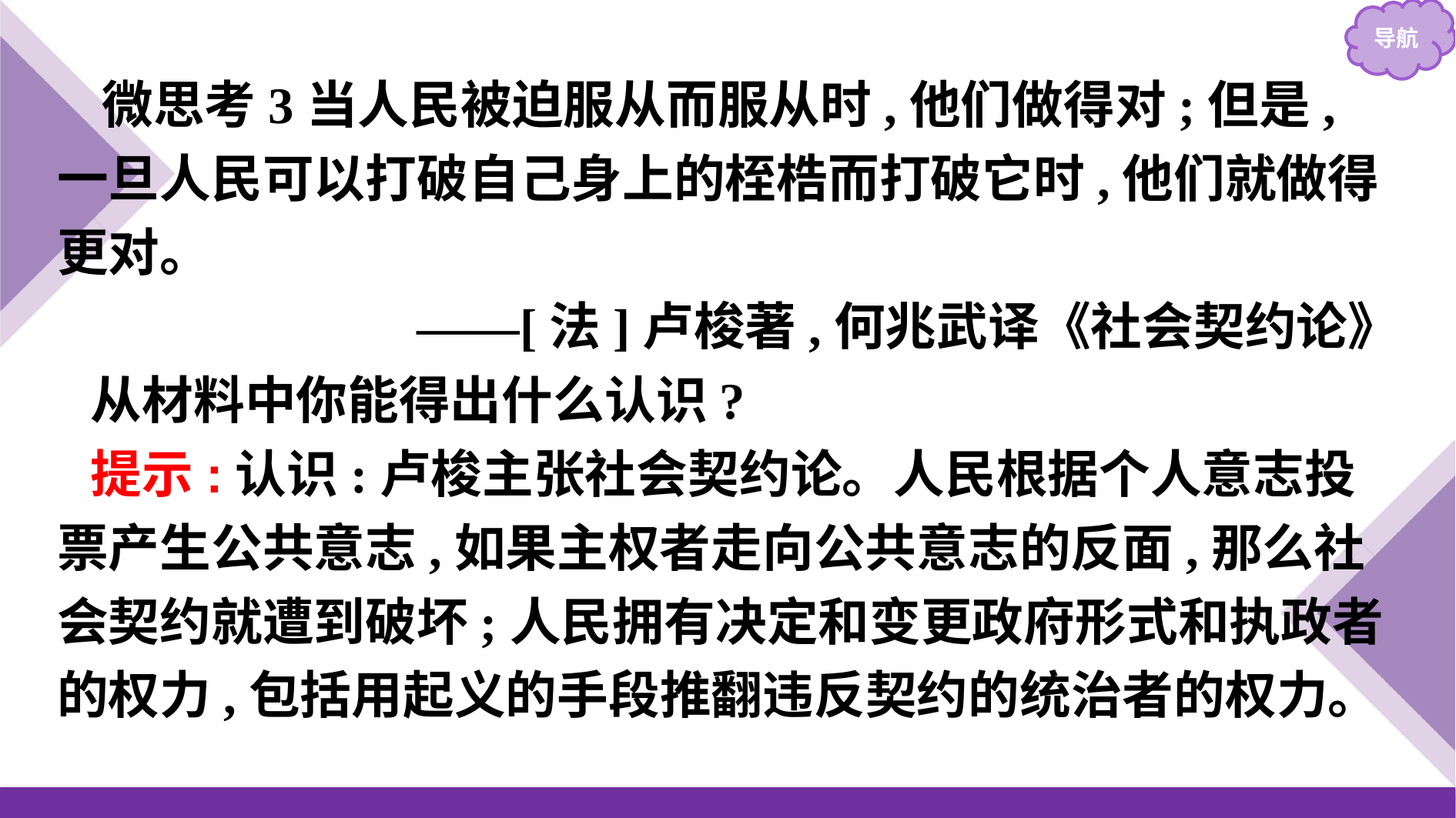

微思考3当人民被迫服从而服从时,他们做得对;但是,一旦人民可以打破自己身上的桎梏而打破它时,他们就做得更对。
——[法]卢梭著,何兆武译《社会契约论》
从材料中你能得出什么认识?
提示:认识:卢梭主张社会契约论。人民根据个人意志投票产生公共意志,如果主权者走向公共意志的反面,那么社会契约就遭到破坏;人民拥有决定和变更政府形式和执政者的权力,包括用起义的手段推翻违反契约的统治者的权力。